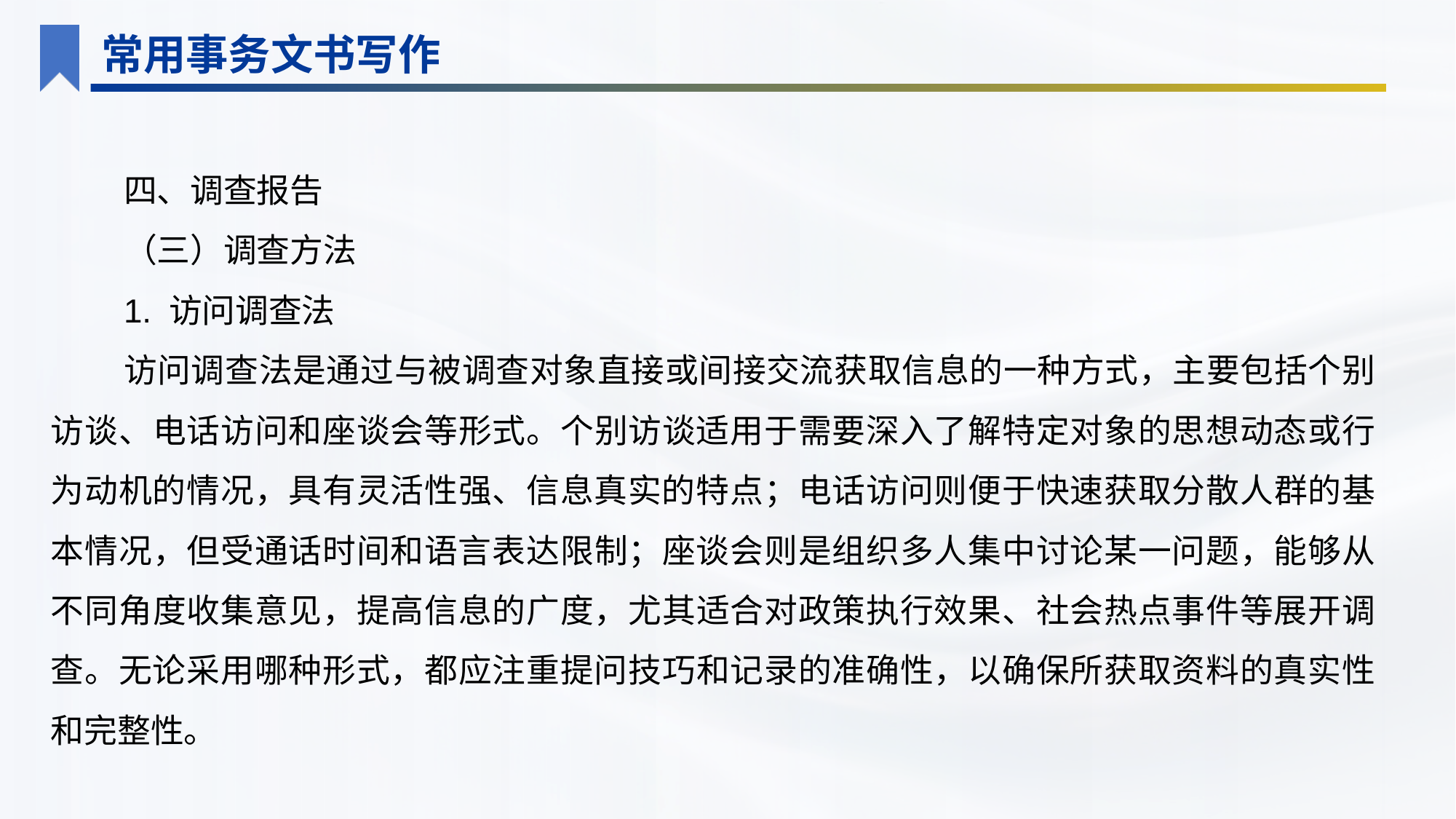

常用事务文书写作
四、调查报告
（三）调查方法
1. 访问调查法
访问调查法是通过与被调查对象直接或间接交流获取信息的一种方式，主要包括个别访谈、电话访问和座谈会等形式。个别访谈适用于需要深入了解特定对象的思想动态或行为动机的情况，具有灵活性强、信息真实的特点；电话访问则便于快速获取分散人群的基本情况，但受通话时间和语言表达限制；座谈会则是组织多人集中讨论某一问题，能够从不同角度收集意见，提高信息的广度，尤其适合对政策执行效果、社会热点事件等展开调查。无论采用哪种形式，都应注重提问技巧和记录的准确性，以确保所获取资料的真实性和完整性。